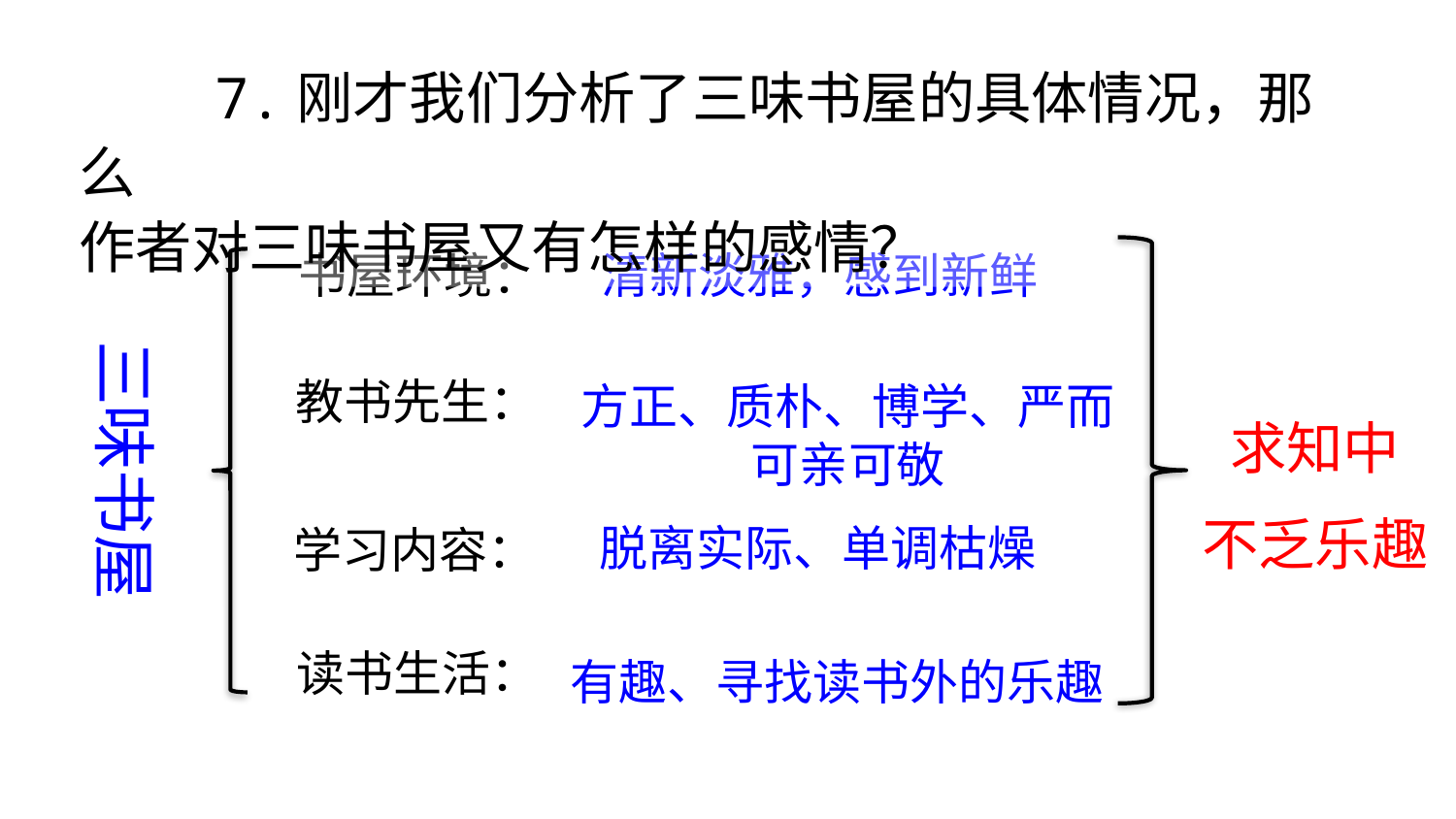

7.刚才我们分析了三味书屋的具体情况，那么
作者对三味书屋又有怎样的感情？

书屋环境：
清新淡雅，感到新鲜

三味书屋
教书先生：
方正、质朴、博学、严而可亲可敬
求知中
不乏乐趣
脱离实际、单调枯燥
学习内容：
读书生活：
有趣、寻找读书外的乐趣